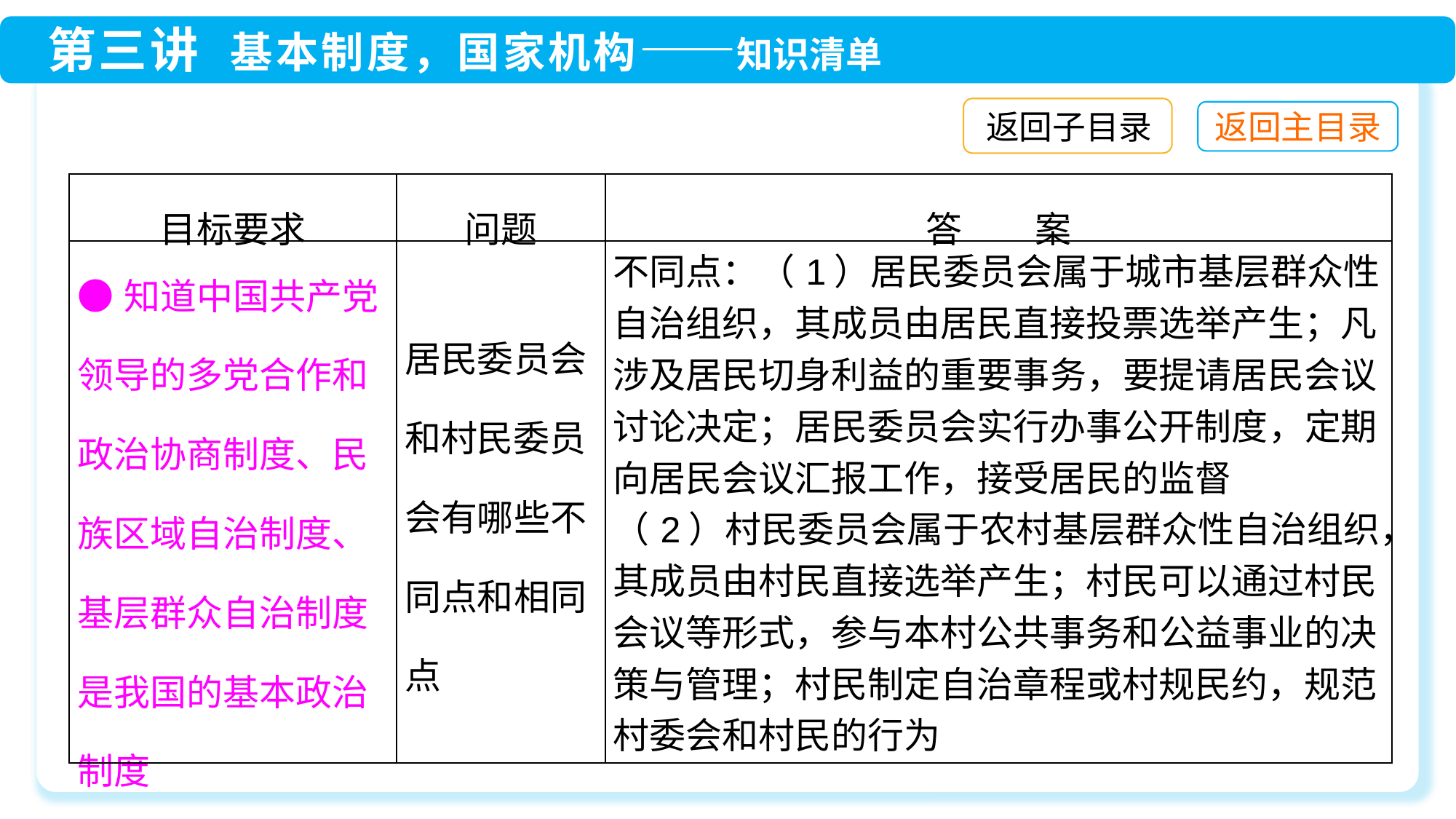

返回子目录
| 目标要求 | 问题 | 答　　案 |
| --- | --- | --- |
| ●知道中国共产党领导的多党合作和政治协商制度、民族区域自治制度、基层群众自治制度是我国的基本政治制度 | 居民委员会和村民委员会有哪些不同点和相同点 | 不同点：（1）居民委员会属于城市基层群众性自治组织，其成员由居民直接投票选举产生；凡涉及居民切身利益的重要事务，要提请居民会议讨论决定；居民委员会实行办事公开制度，定期向居民会议汇报工作，接受居民的监督 （2）村民委员会属于农村基层群众性自治组织，其成员由村民直接选举产生；村民可以通过村民会议等形式，参与本村公共事务和公益事业的决策与管理；村民制定自治章程或村规民约，规范村委会和村民的行为 |